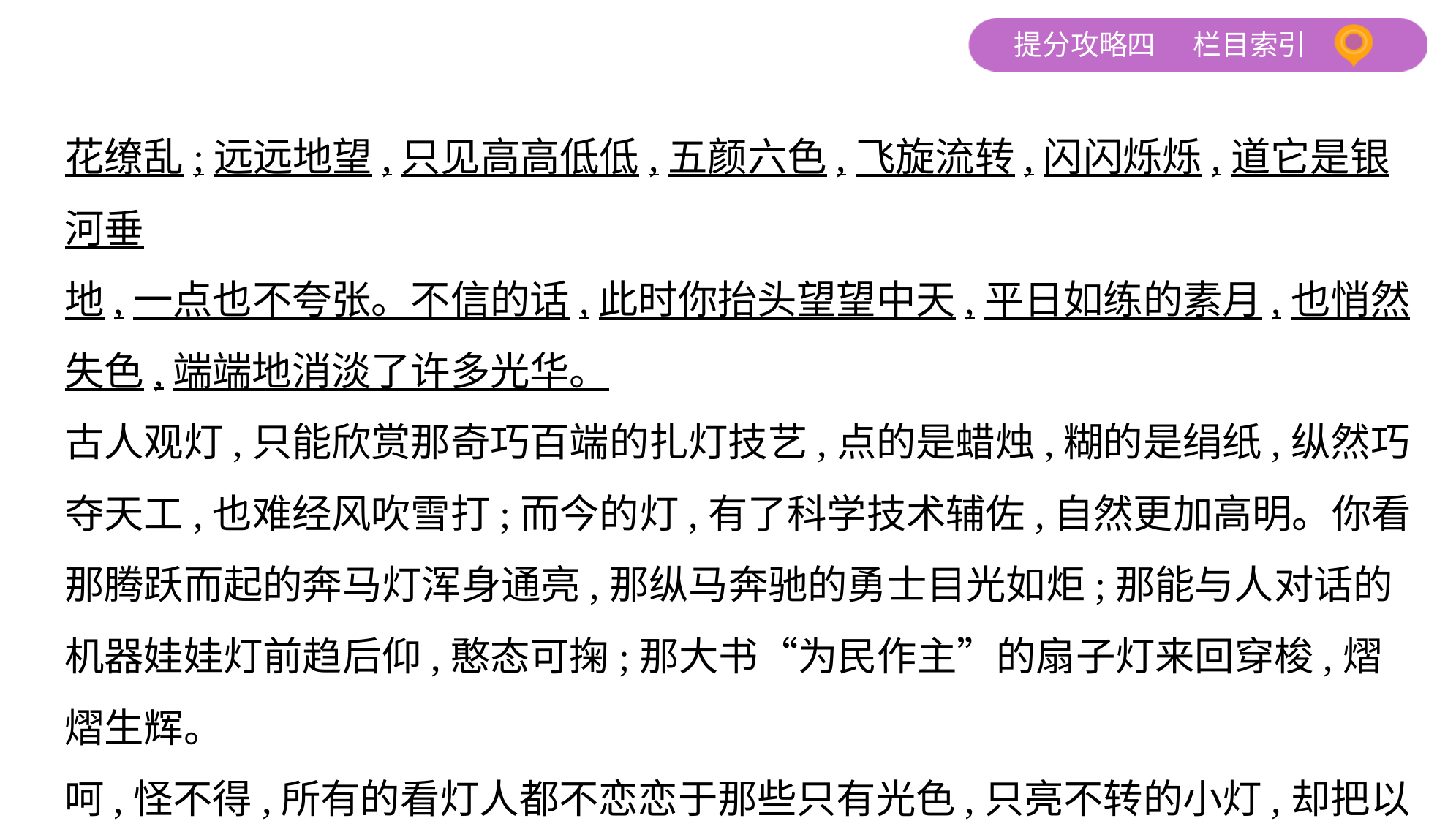

花缭乱;远远地望,只见高高低低,五颜六色,飞旋流转,闪闪烁烁,道它是银河垂
地,一点也不夸张。不信的话,此时你抬头望望中天,平日如练的素月,也悄然
失色,端端地消淡了许多光华。
古人观灯,只能欣赏那奇巧百端的扎灯技艺,点的是蜡烛,糊的是绢纸,纵然巧
夺天工,也难经风吹雪打;而今的灯,有了科学技术辅佐,自然更加高明。你看
那腾跃而起的奔马灯浑身通亮,那纵马奔驰的勇士目光如炬;那能与人对话的
机器娃娃灯前趋后仰,憨态可掬;那大书“为民作主”的扇子灯来回穿梭,熠
熠生辉。
呵,怪不得,所有的看灯人都不恋恋于那些只有光色,只亮不转的小灯,却把以